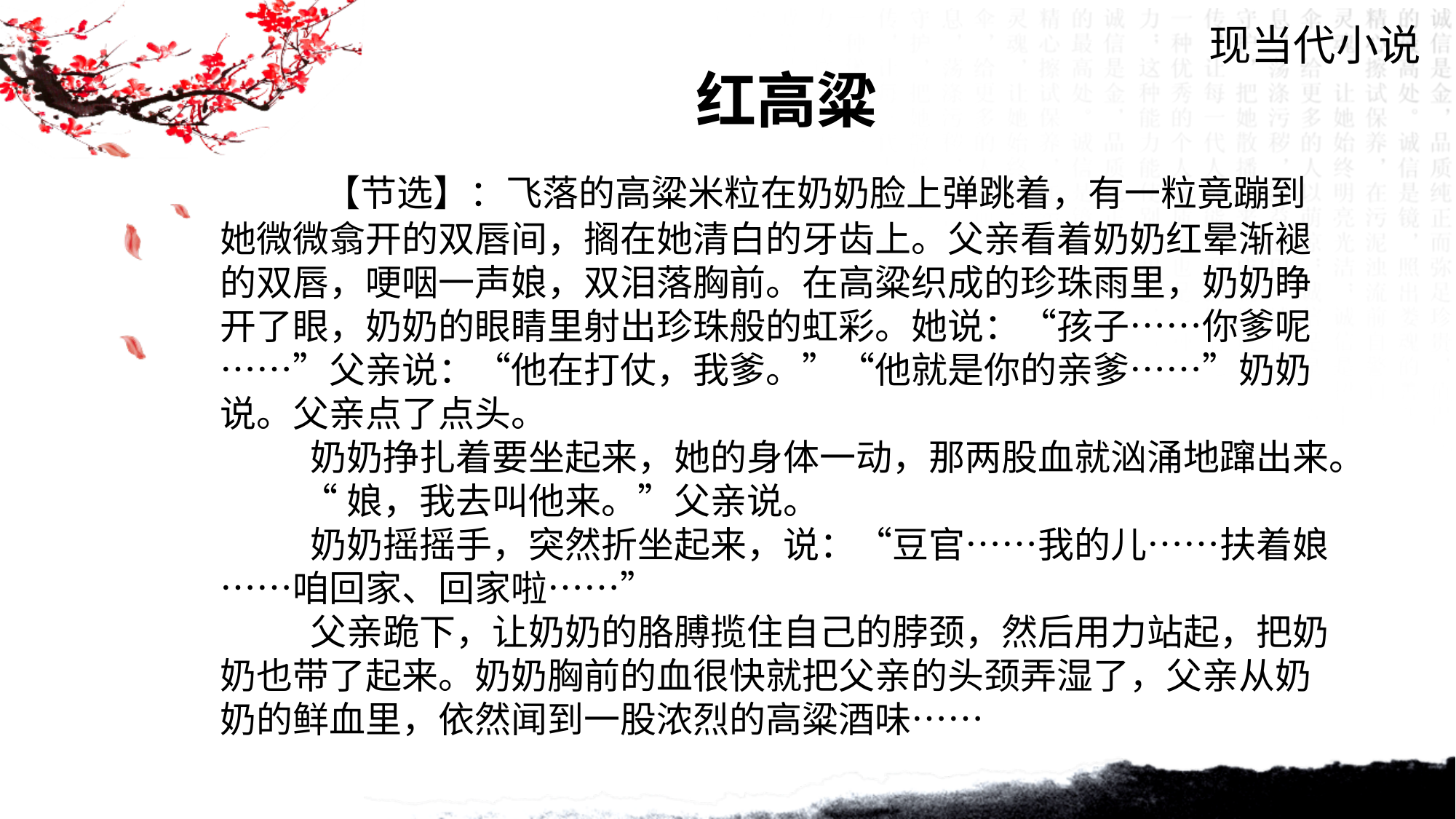

现当代小说
红高粱
          【节选】：飞落的高粱米粒在奶奶脸上弹跳着，有一粒竟蹦到她微微翕开的双唇间，搁在她清白的牙齿上。父亲看着奶奶红晕渐褪的双唇，哽咽一声娘，双泪落胸前。在高粱织成的珍珠雨里，奶奶睁开了眼，奶奶的眼睛里射出珍珠般的虹彩。她说：“孩子……你爹呢……”父亲说：“他在打仗，我爹。”“他就是你的亲爹……”奶奶说。父亲点了点头。
          奶奶挣扎着要坐起来，她的身体一动，那两股血就汹涌地蹿出来。
          “娘，我去叫他来。”父亲说。
          奶奶摇摇手，突然折坐起来，说：“豆官……我的儿……扶着娘……咱回家、回家啦……”
          父亲跪下，让奶奶的胳膊揽住自己的脖颈，然后用力站起，把奶奶也带了起来。奶奶胸前的血很快就把父亲的头颈弄湿了，父亲从奶奶的鲜血里，依然闻到一股浓烈的高粱酒味……